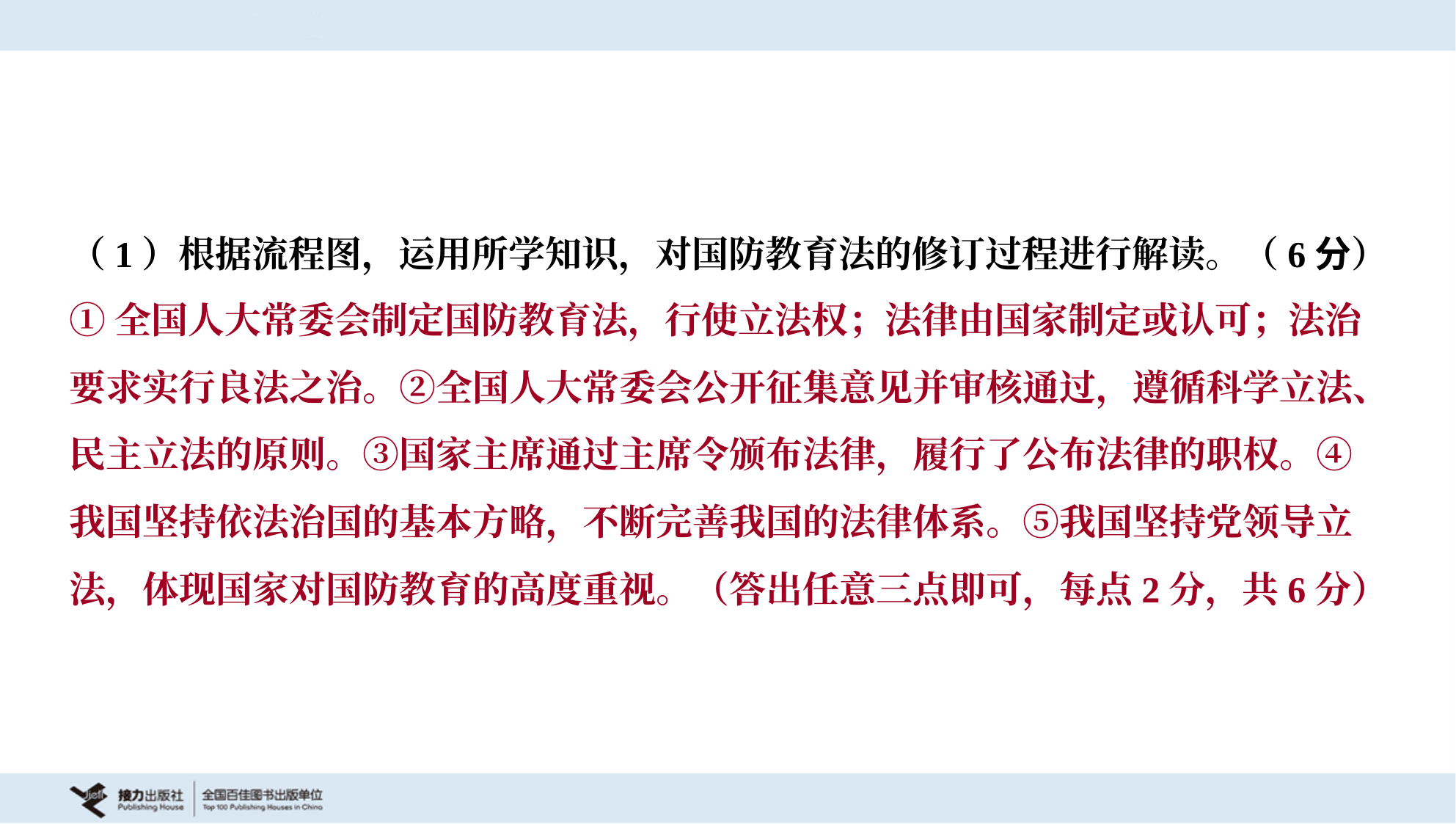

（1）根据流程图，运用所学知识，对国防教育法的修订过程进行解读。（6分）
①全国人大常委会制定国防教育法，行使立法权；法律由国家制定或认可；法治
要求实行良法之治。②全国人大常委会公开征集意见并审核通过，遵循科学立法、
民主立法的原则。③国家主席通过主席令颁布法律，履行了公布法律的职权。④
我国坚持依法治国的基本方略，不断完善我国的法律体系。⑤我国坚持党领导立
法，体现国家对国防教育的高度重视。（答出任意三点即可，每点2分，共6分）